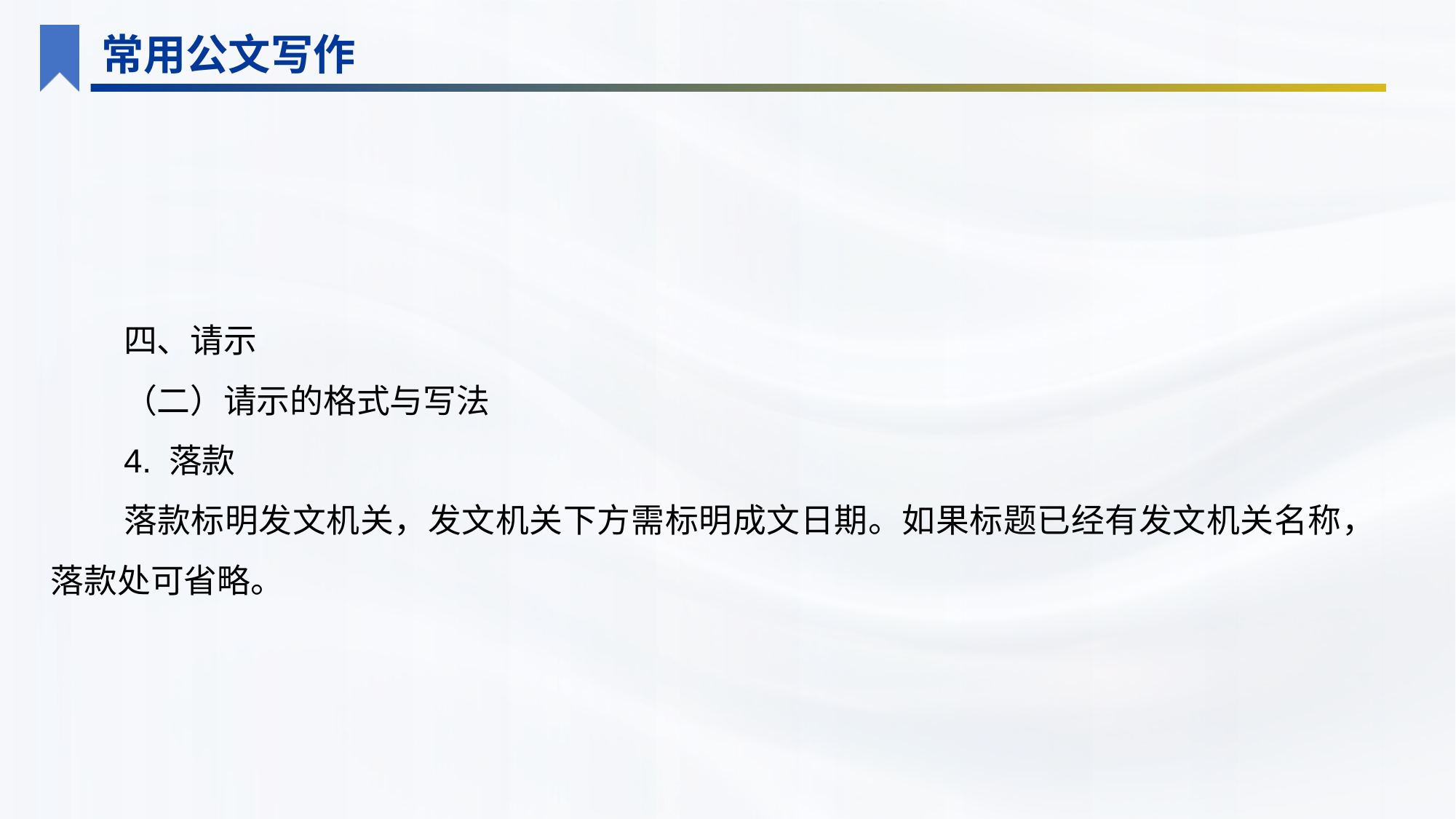

常用公文写作
四、请示
（二）请示的格式与写法
4. 落款
落款标明发文机关，发文机关下方需标明成文日期。如果标题已经有发文机关名称，落款处可省略。